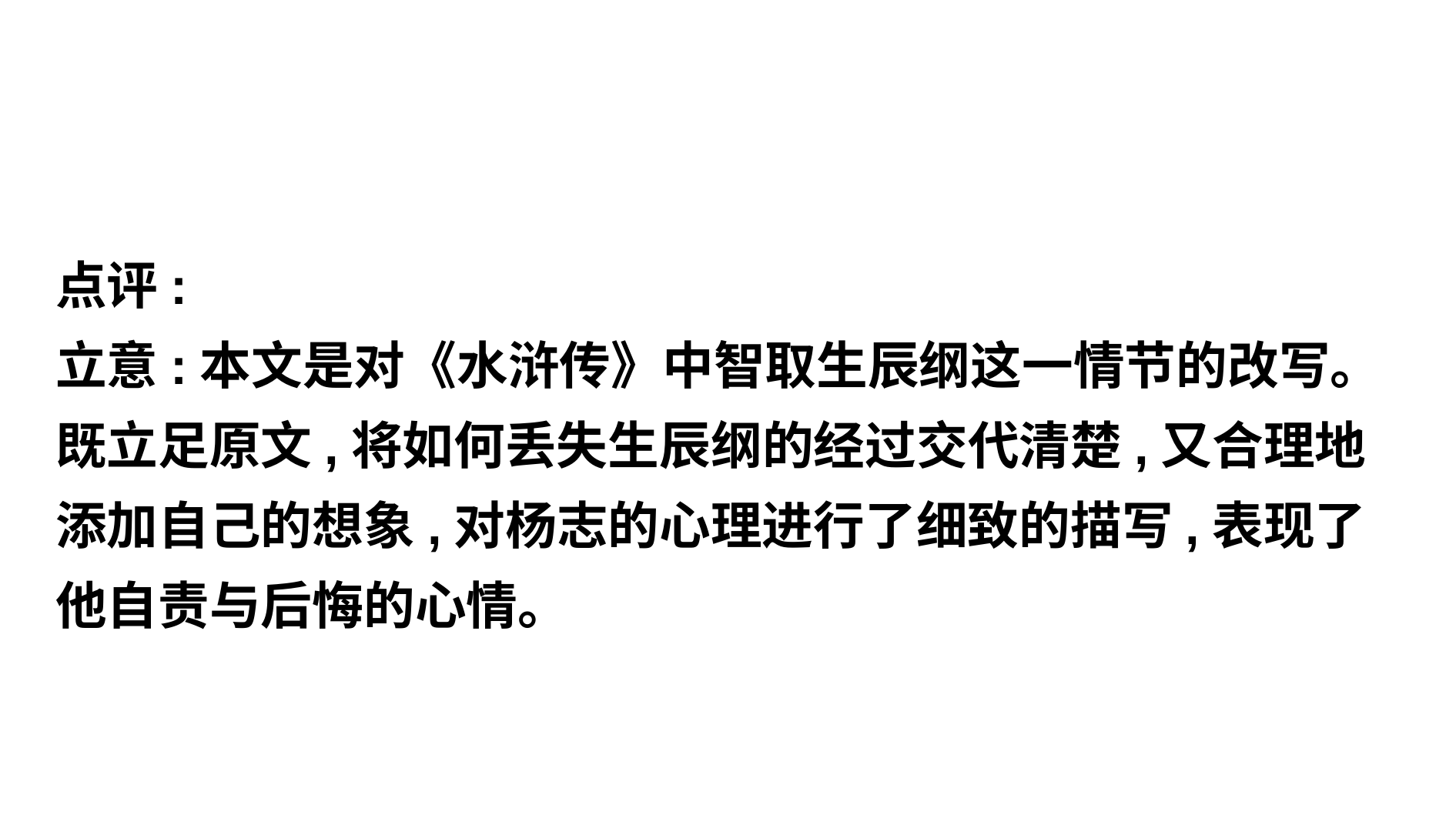

点评:
立意:本文是对《水浒传》中智取生辰纲这一情节的改写。 既立足原文,将如何丢失生辰纲的经过交代清楚,又合理地添加自己的想象,对杨志的心理进行了细致的描写,表现了他自责与后悔的心情。